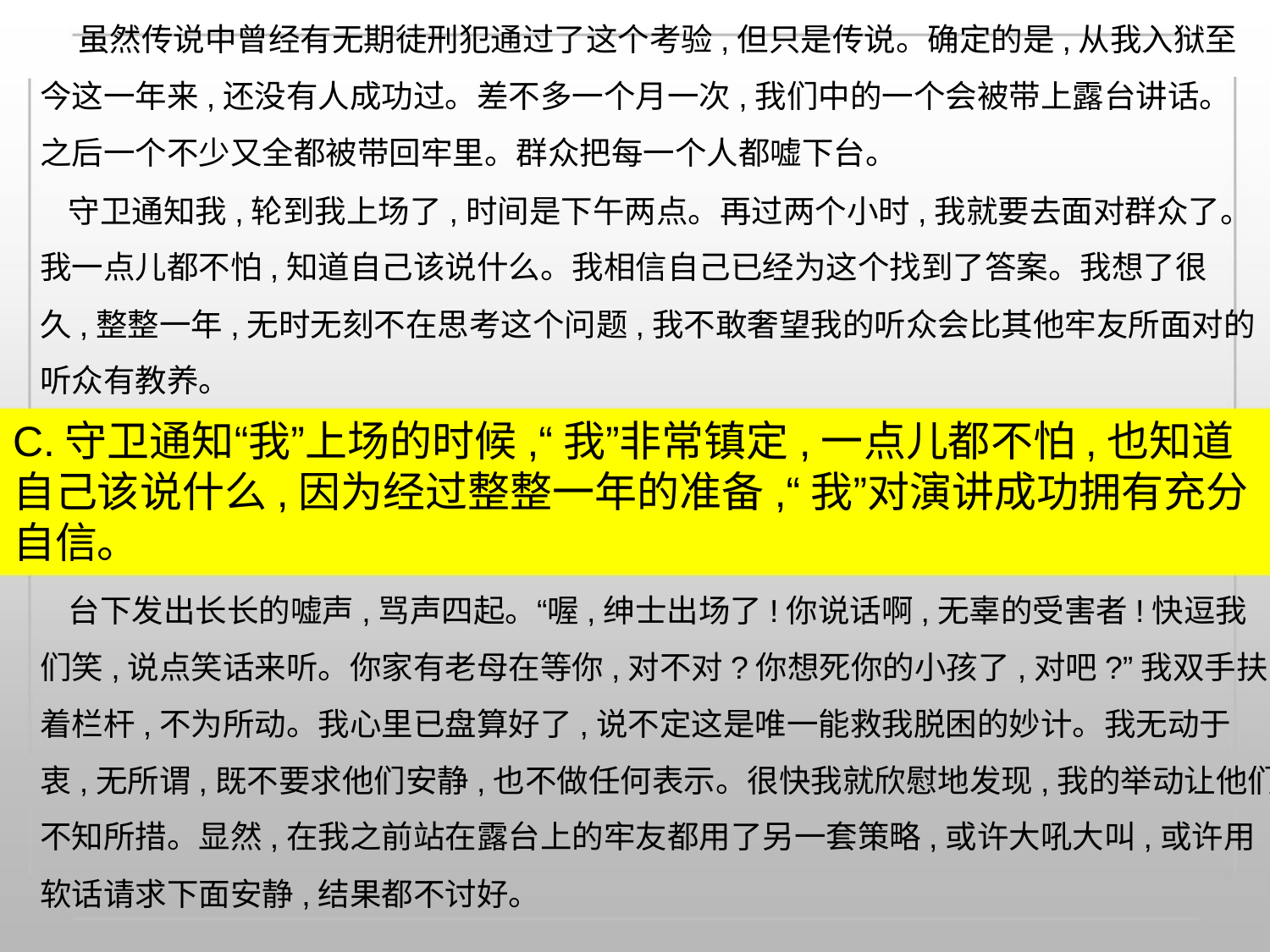

虽然传说中曾经有无期徒刑犯通过了这个考验,但只是传说。确定的是,从我入狱至
今这一年来,还没有人成功过。差不多一个月一次,我们中的一个会被带上露台讲话。
之后一个不少又全都被带回牢里。群众把每一个人都嘘下台。
守卫通知我,轮到我上场了,时间是下午两点。再过两个小时,我就要去面对群众了。
我一点儿都不怕,知道自己该说什么。我相信自己已经为这个找到了答案。我想了很
久,整整一年,无时无刻不在思考这个问题,我不敢奢望我的听众会比其他牢友所面对的
听众有教养。
C.守卫通知“我”上场的时候,“我”非常镇定,一点儿都不怕,也知道
自己该说什么,因为经过整整一年的准备,“我”对演讲成功拥有充分
自信。
台下发出长长的嘘声,骂声四起。“喔,绅士出场了!你说话啊,无辜的受害者!快逗我
们笑,说点笑话来听。你家有老母在等你,对不对?你想死你的小孩了,对吧?”我双手扶
着栏杆,不为所动。我心里已盘算好了,说不定这是唯一能救我脱困的妙计。我无动于
衷,无所谓,既不要求他们安静,也不做任何表示。很快我就欣慰地发现,我的举动让他们
不知所措。显然,在我之前站在露台上的牢友都用了另一套策略,或许大吼大叫,或许用
软话请求下面安静,结果都不讨好。